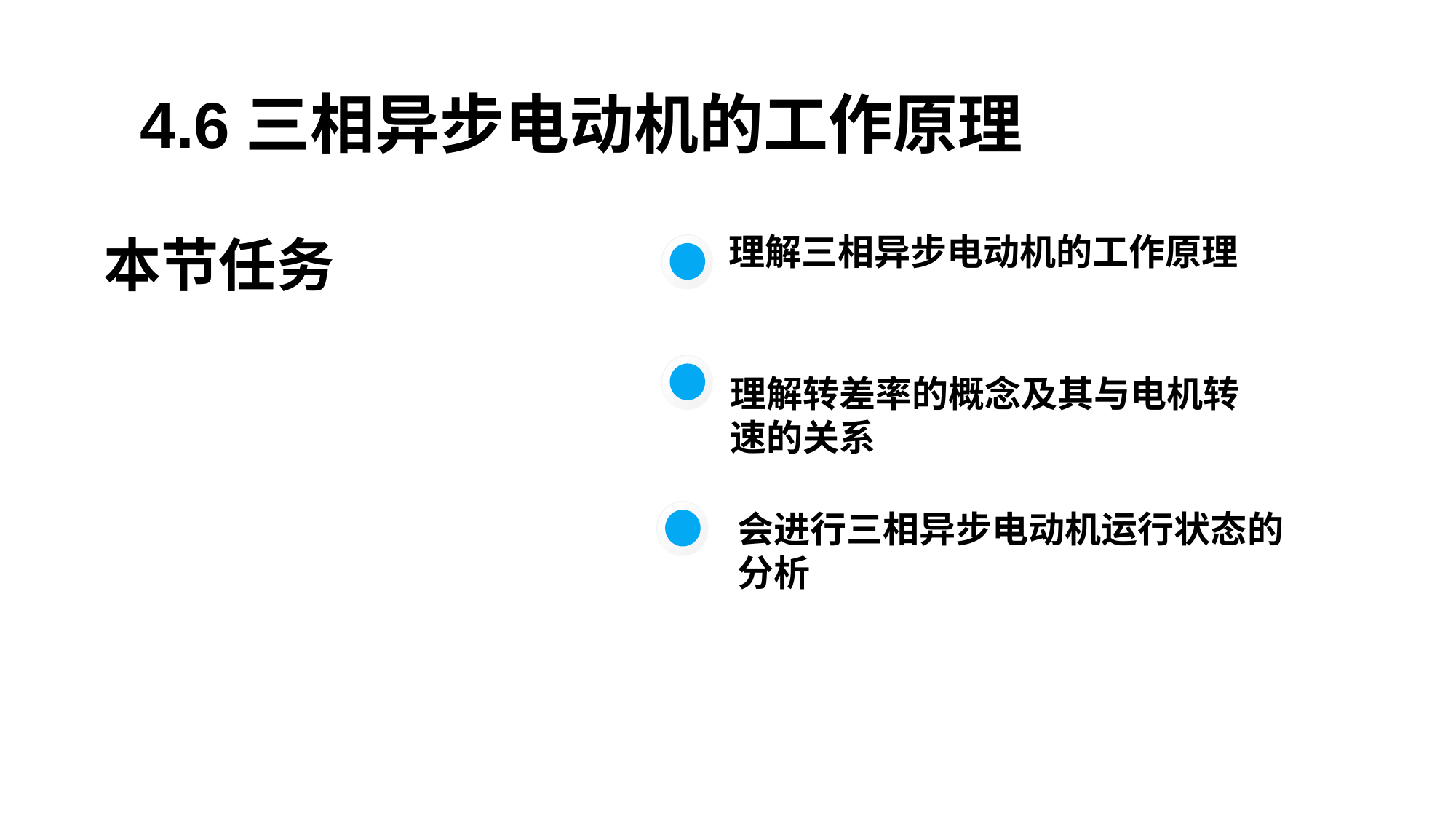

4.6三相异步电动机的工作原理
本节任务
理解三相异步电动机的工作原理

理解转差率的概念及其与电机转速的关系

会进行三相异步电动机运行状态的分析